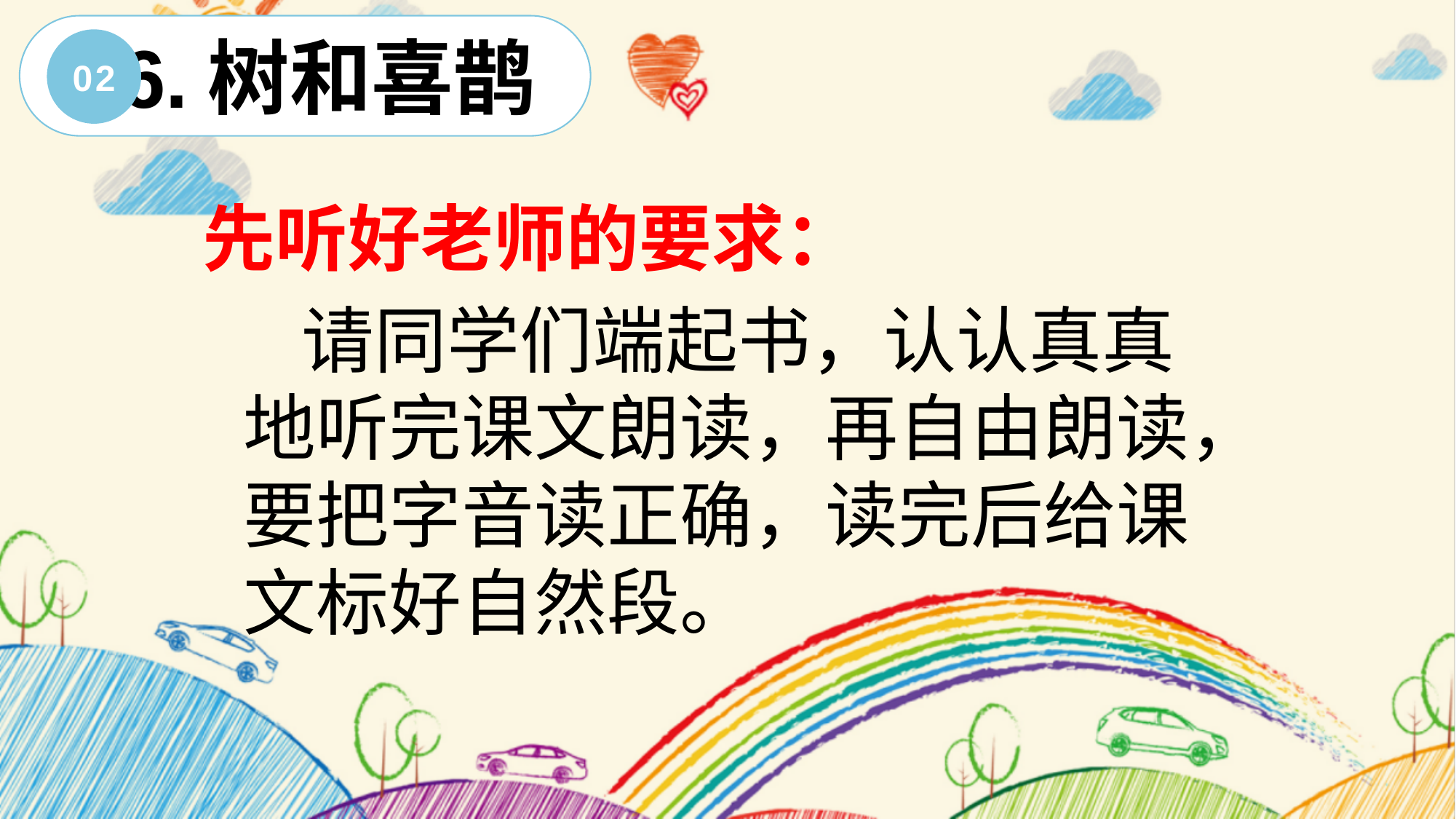

6.树和喜鹊
02
先听好老师的要求：
     请同学们端起书，认认真真地听完课文朗读，再自由朗读，要把字音读正确，读完后给课文标好自然段。